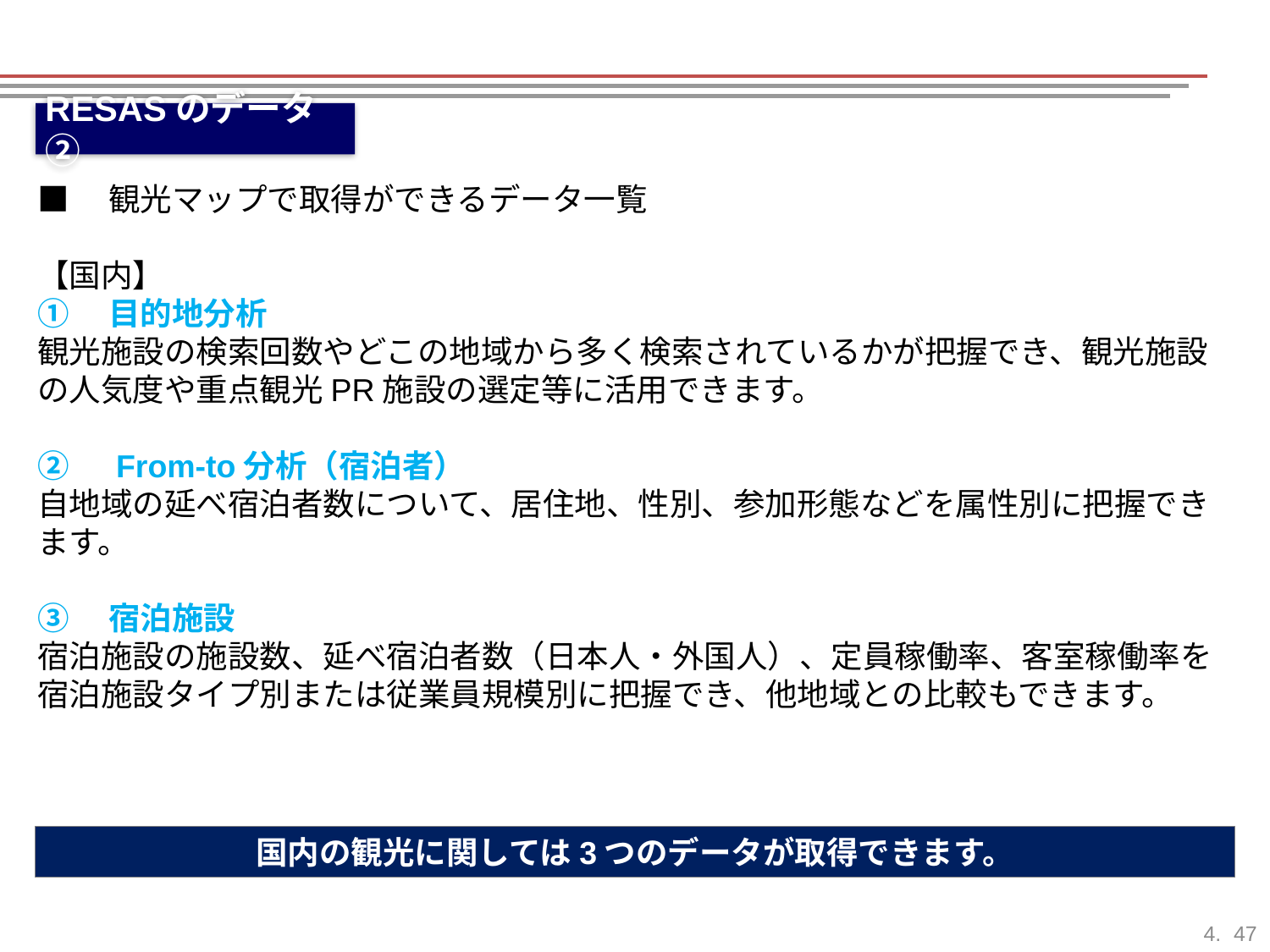

RESASのデータ②
■　観光マップで取得ができるデータ一覧

【国内】
①　目的地分析
観光施設の検索回数やどこの地域から多く検索されているかが把握でき、観光施設の人気度や重点観光PR施設の選定等に活用できます。

②　From-to分析（宿泊者）
自地域の延べ宿泊者数について、居住地、性別、参加形態などを属性別に把握できます。

③　宿泊施設
宿泊施設の施設数、延べ宿泊者数（日本人・外国人）、定員稼働率、客室稼働率を宿泊施設タイプ別または従業員規模別に把握でき、他地域との比較もできます。
国内の観光に関しては3つのデータが取得できます。
47